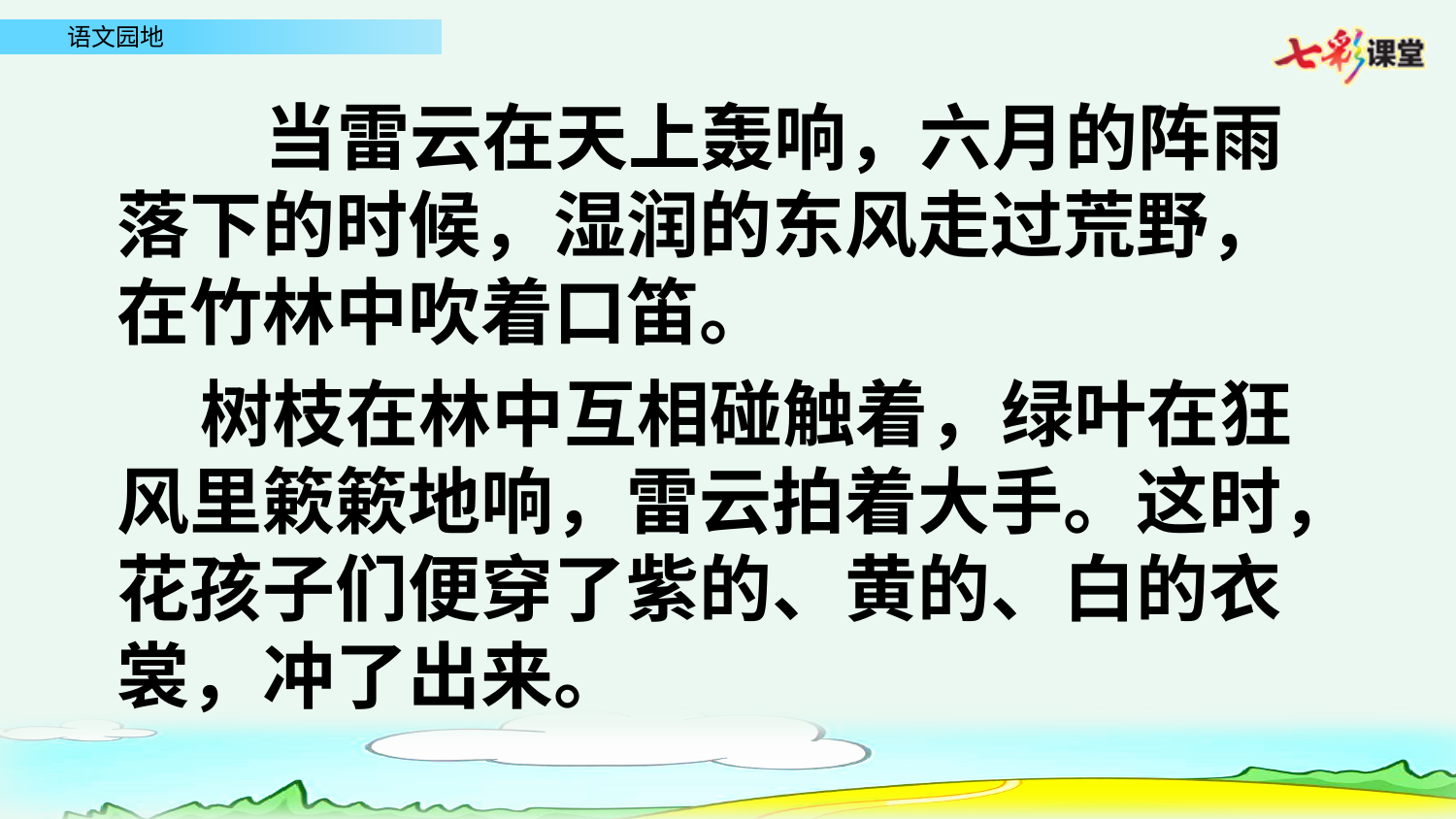

当雷云在天上轰响，六月的阵雨落下的时候，湿润的东风走过荒野，在竹林中吹着口笛。
    树枝在林中互相碰触着，绿叶在狂风里簌簌地响，雷云拍着大手。这时，花孩子们便穿了紫的、黄的、白的衣裳，冲了出来。